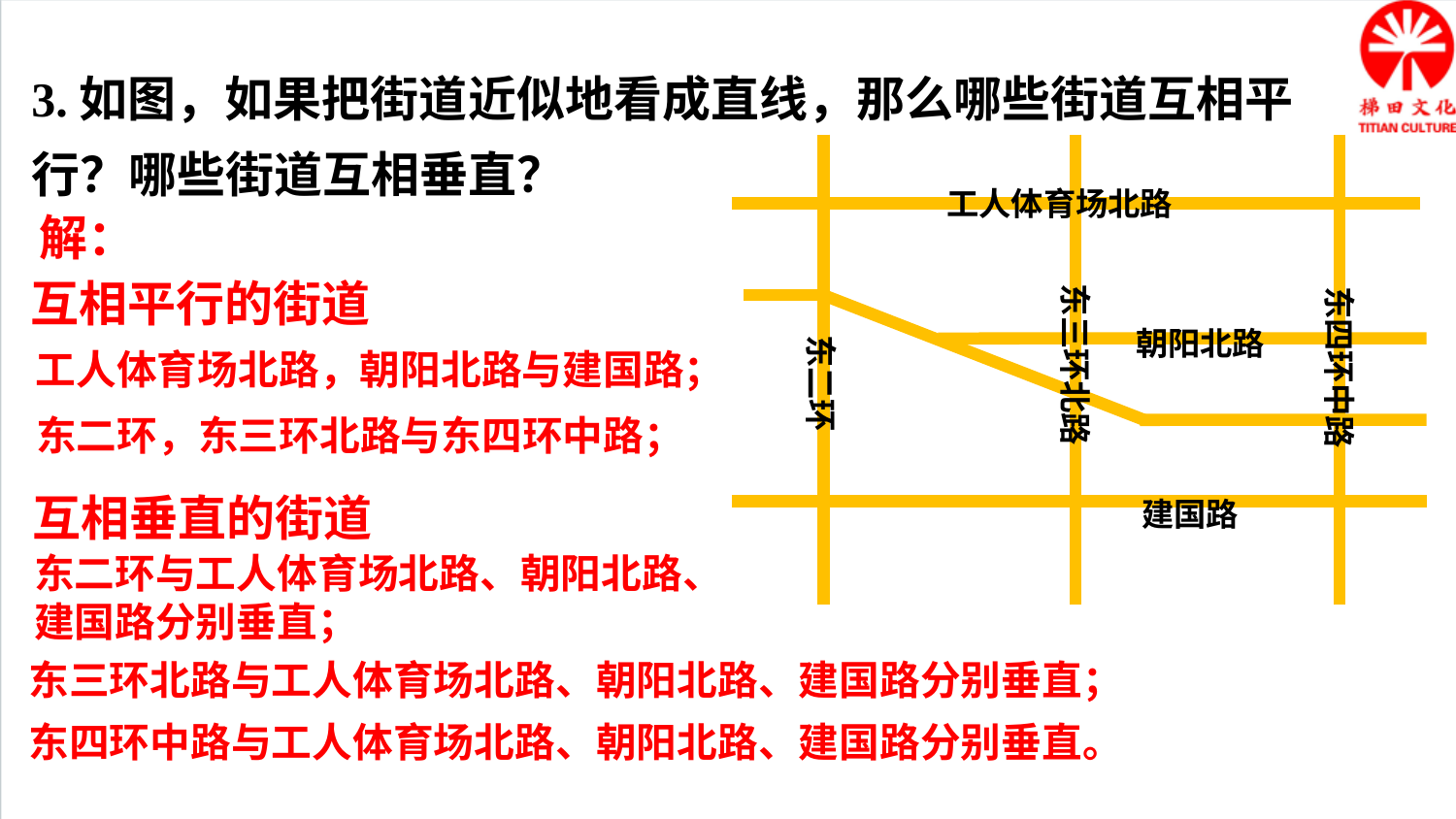

3.如图，如果把街道近似地看成直线，那么哪些街道互相平行？哪些街道互相垂直？
工人体育场北路
东三环北路
东四环中路
朝阳北路
东二环
建国路
解：
互相平行的街道
工人体育场北路，朝阳北路与建国路；
东二环，东三环北路与东四环中路；
互相垂直的街道
东二环与工人体育场北路、朝阳北路、建国路分别垂直；
东三环北路与工人体育场北路、朝阳北路、建国路分别垂直；
东四环中路与工人体育场北路、朝阳北路、建国路分别垂直。